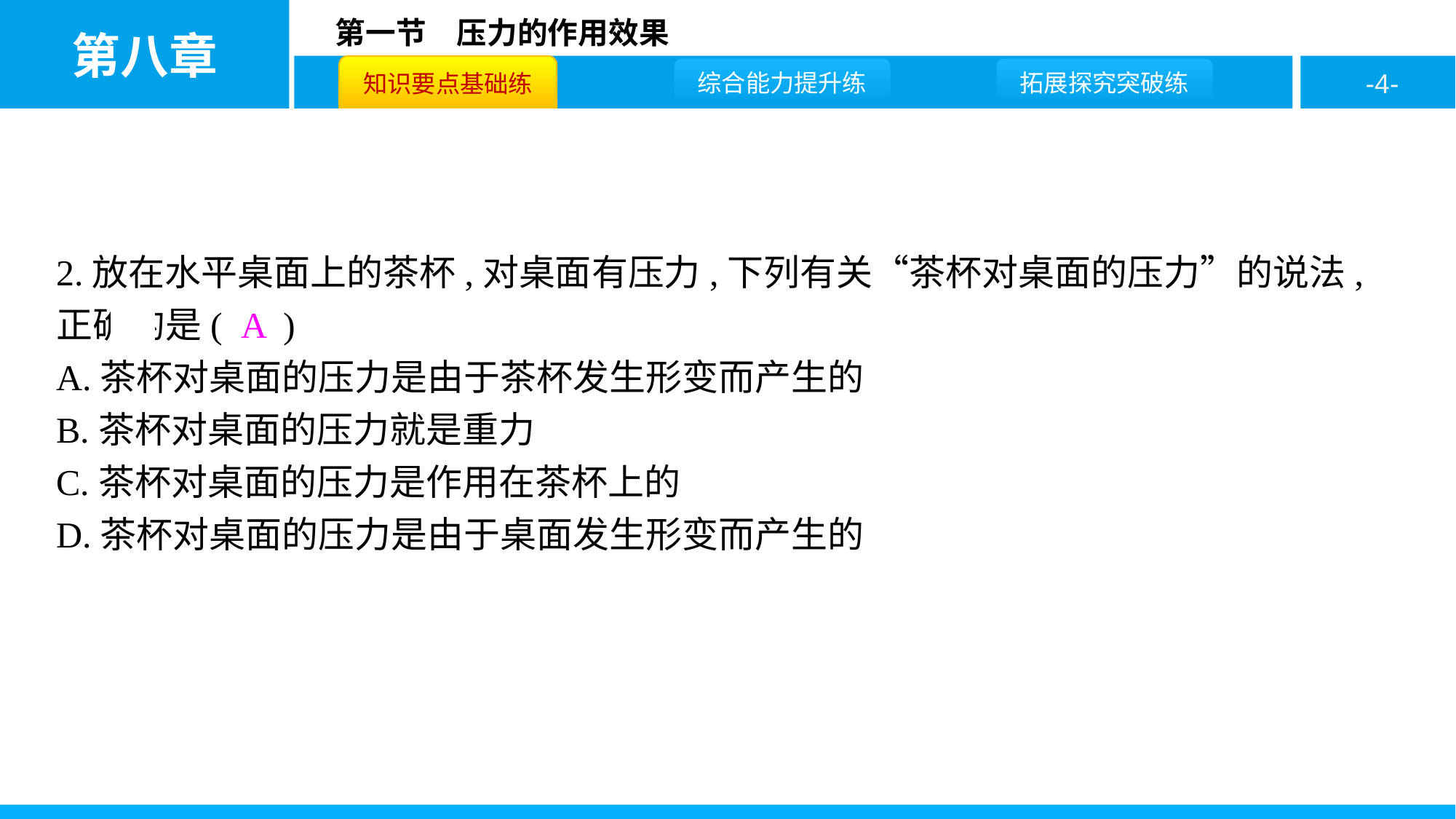

2.放在水平桌面上的茶杯,对桌面有压力,下列有关“茶杯对桌面的压力”的说法,正确的是(  A  )
A.茶杯对桌面的压力是由于茶杯发生形变而产生的
B.茶杯对桌面的压力就是重力
C.茶杯对桌面的压力是作用在茶杯上的
D.茶杯对桌面的压力是由于桌面发生形变而产生的